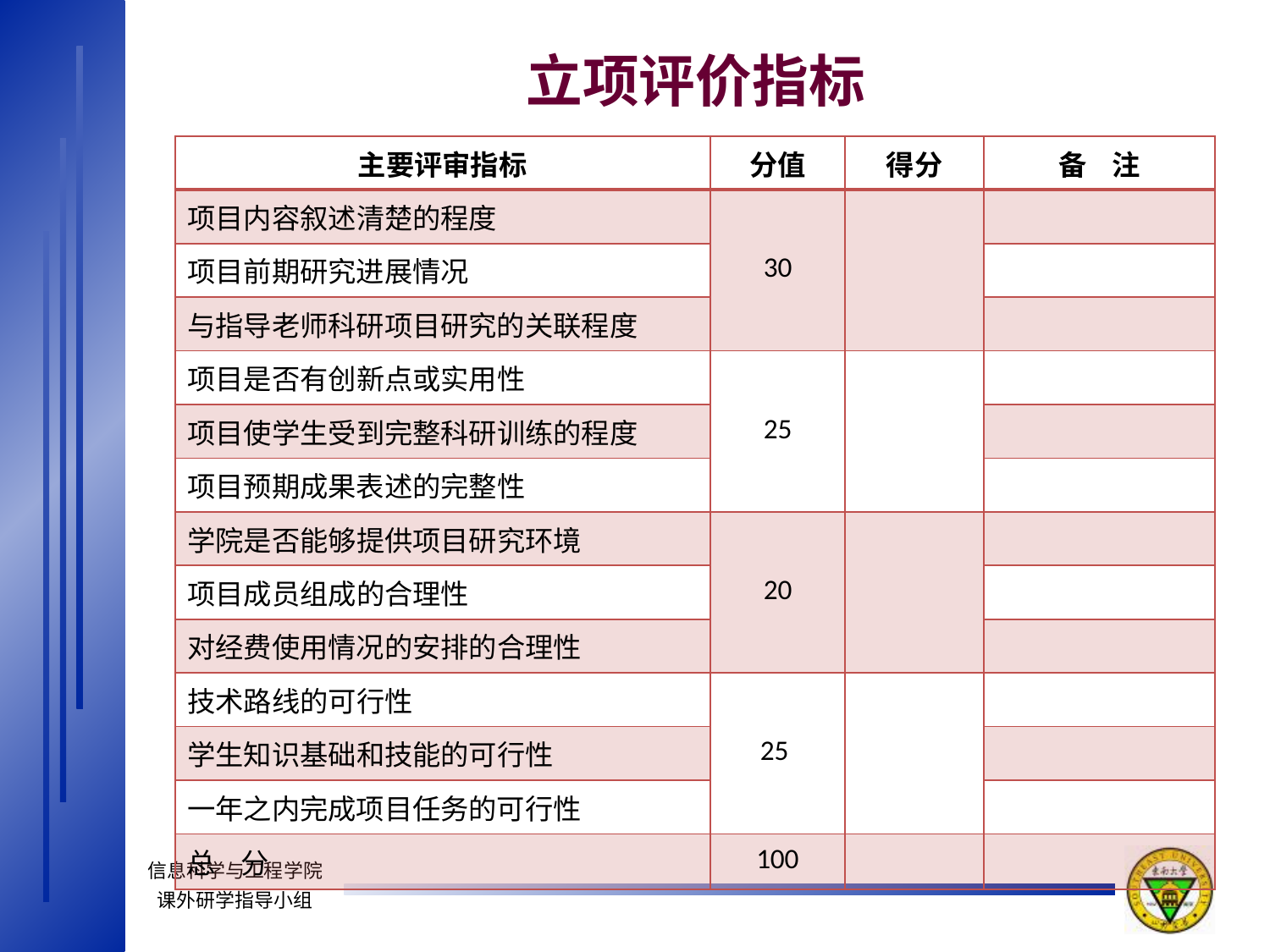

# 立项评价指标
| 主要评审指标 | 分值 | 得分 | 备 注 |
| --- | --- | --- | --- |
| 项目内容叙述清楚的程度 | 30 |  |  |
| 项目前期研究进展情况 |  |  |  |
| 与指导老师科研项目研究的关联程度 |  |  |  |
| 项目是否有创新点或实用性 | 25 |  |  |
| 项目使学生受到完整科研训练的程度 |  |  |  |
| 项目预期成果表述的完整性 |  |  |  |
| 学院是否能够提供项目研究环境 | 20 |  |  |
| 项目成员组成的合理性 |  |  |  |
| 对经费使用情况的安排的合理性 |  |  |  |
| 技术路线的可行性 | 25 |  |  |
| 学生知识基础和技能的可行性 |  |  |  |
| 一年之内完成项目任务的可行性 |  |  |  |
| 总 分 | 100 |  |  |